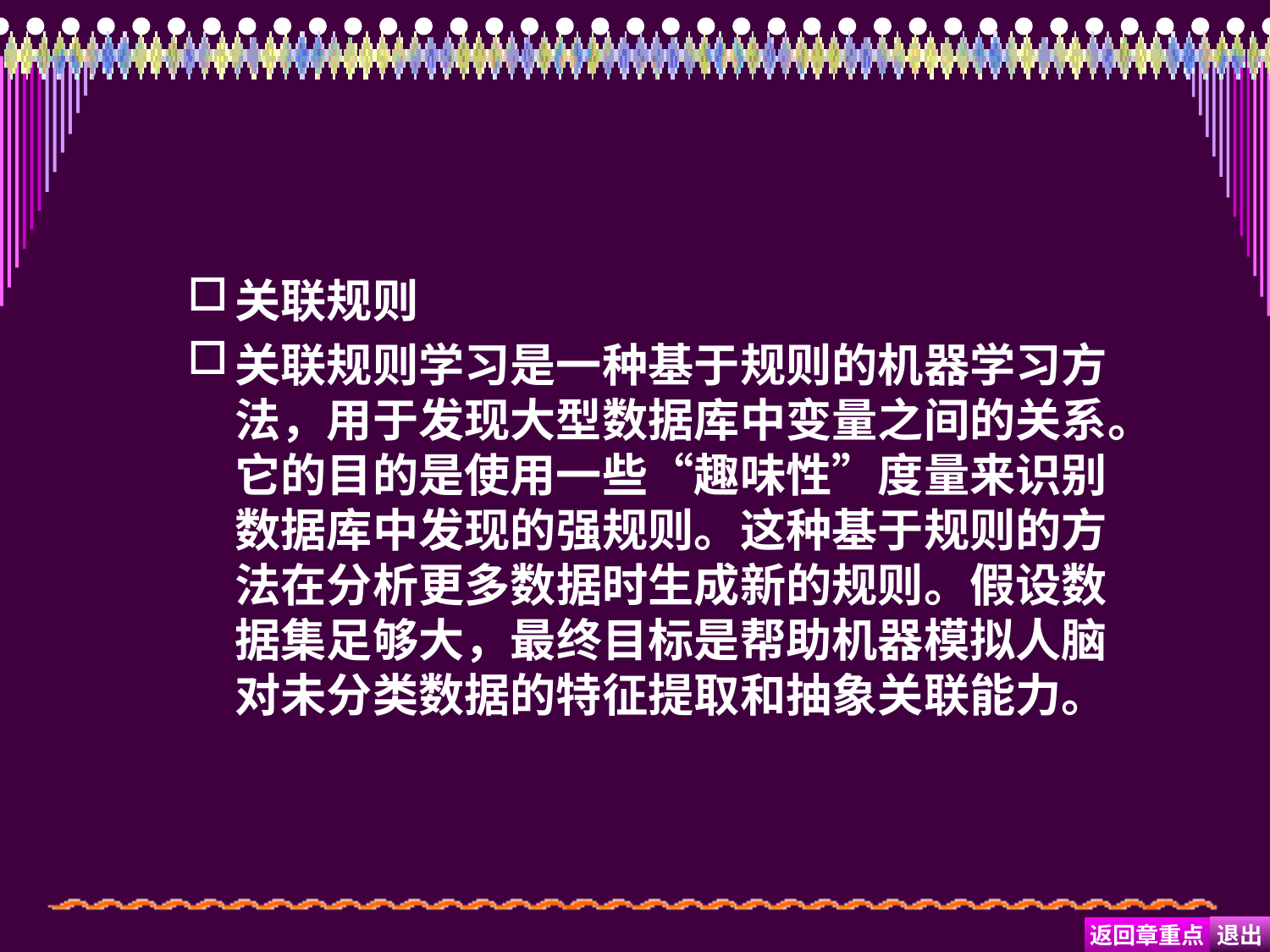

#
关联规则
关联规则学习是一种基于规则的机器学习方法，用于发现大型数据库中变量之间的关系。它的目的是使用一些“趣味性”度量来识别数据库中发现的强规则。这种基于规则的方法在分析更多数据时生成新的规则。假设数据集足够大，最终目标是帮助机器模拟人脑对未分类数据的特征提取和抽象关联能力。